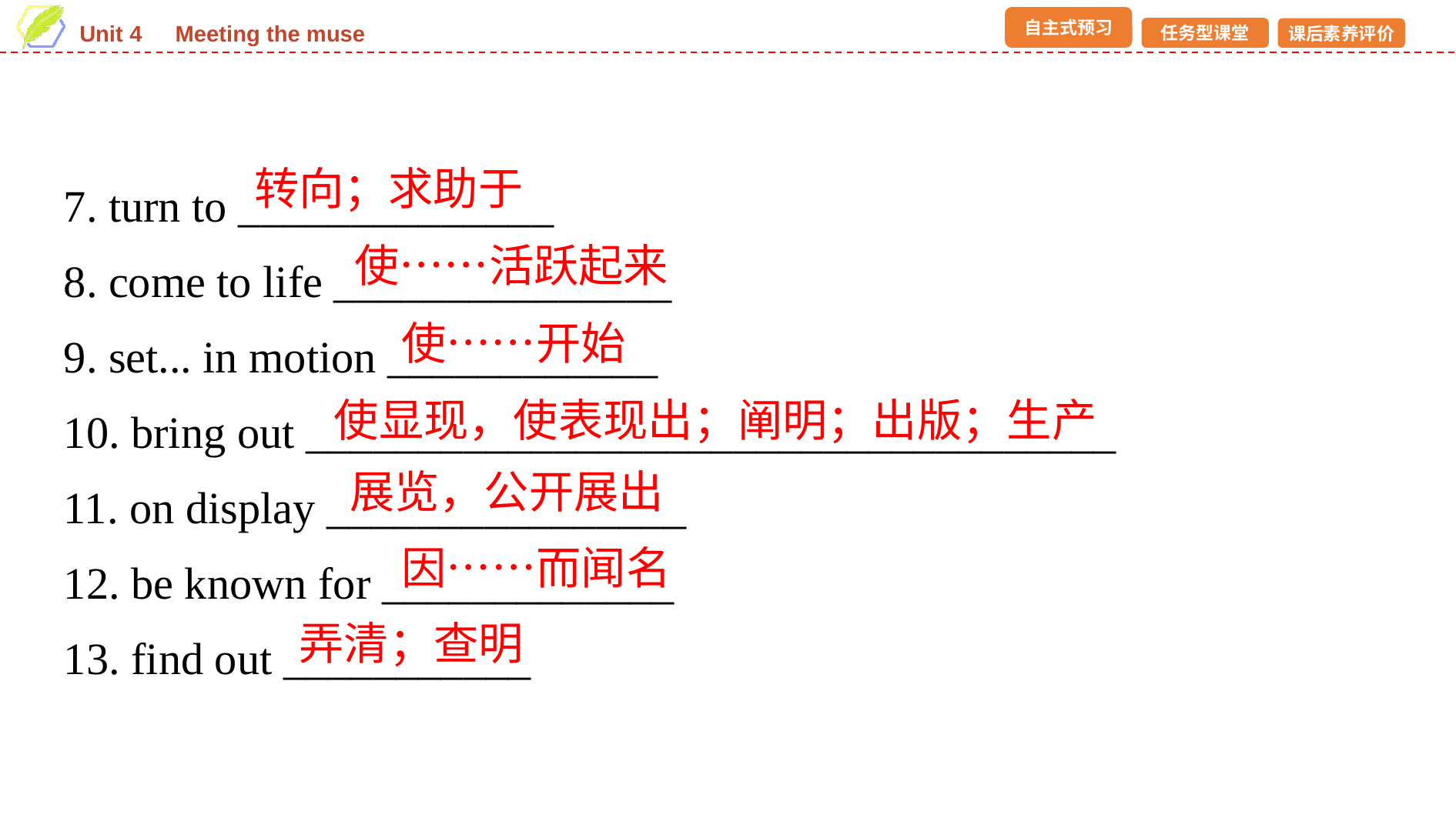

7. turn to ______________
8. come to life _______________
9. set... in motion ____________
10. bring out ____________________________________
11. on display ________________
12. be known for _____________
13. find out ___________
转向；求助于
使……活跃起来
使……开始
使显现，使表现出；阐明；出版；生产
展览，公开展出
因……而闻名
弄清；查明